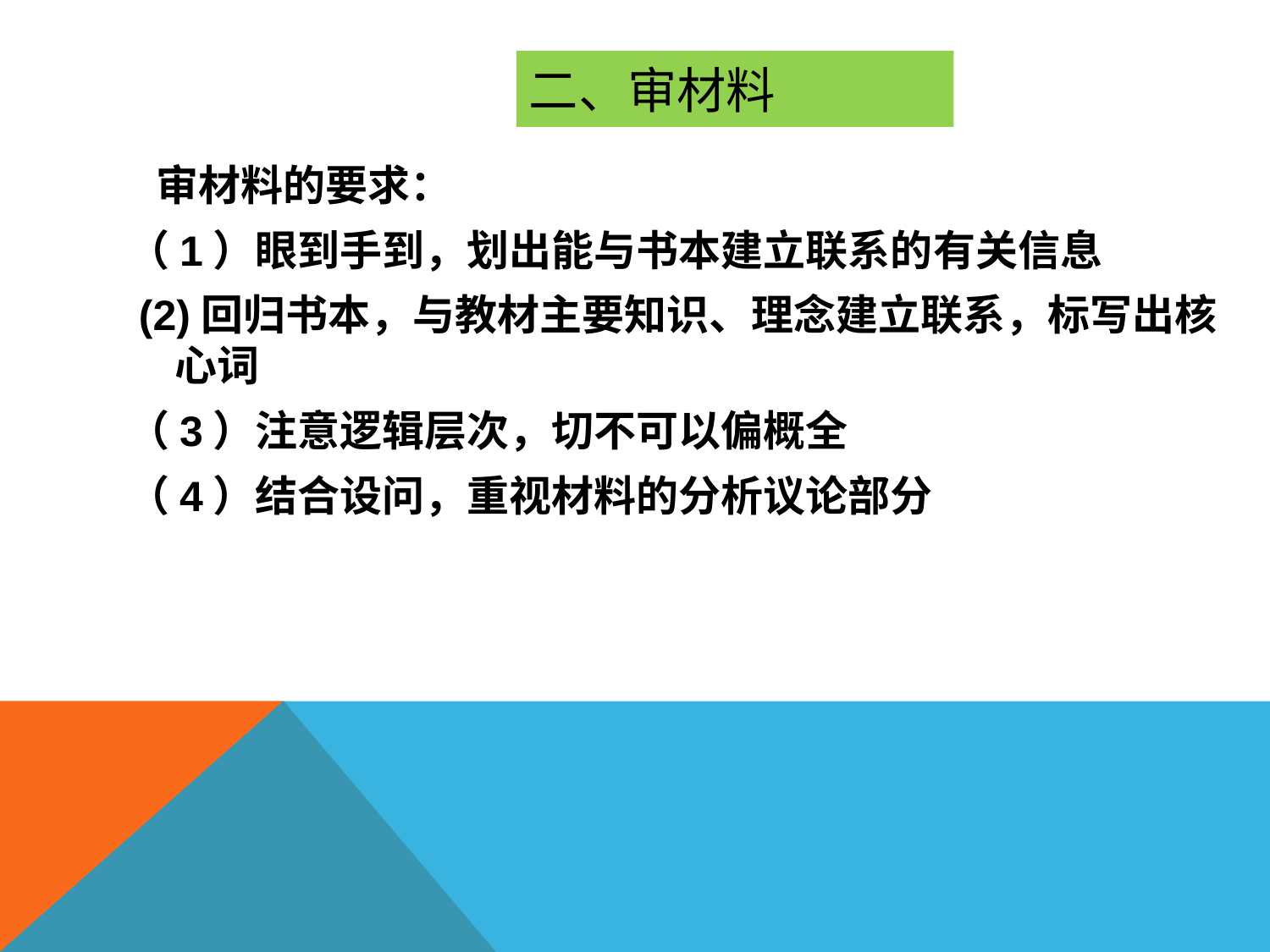

#
二、审材料
  审材料的要求：
（1）眼到手到，划出能与书本建立联系的有关信息
 (2)回归书本，与教材主要知识、理念建立联系，标写出核心词
（3）注意逻辑层次，切不可以偏概全
（4）结合设问，重视材料的分析议论部分